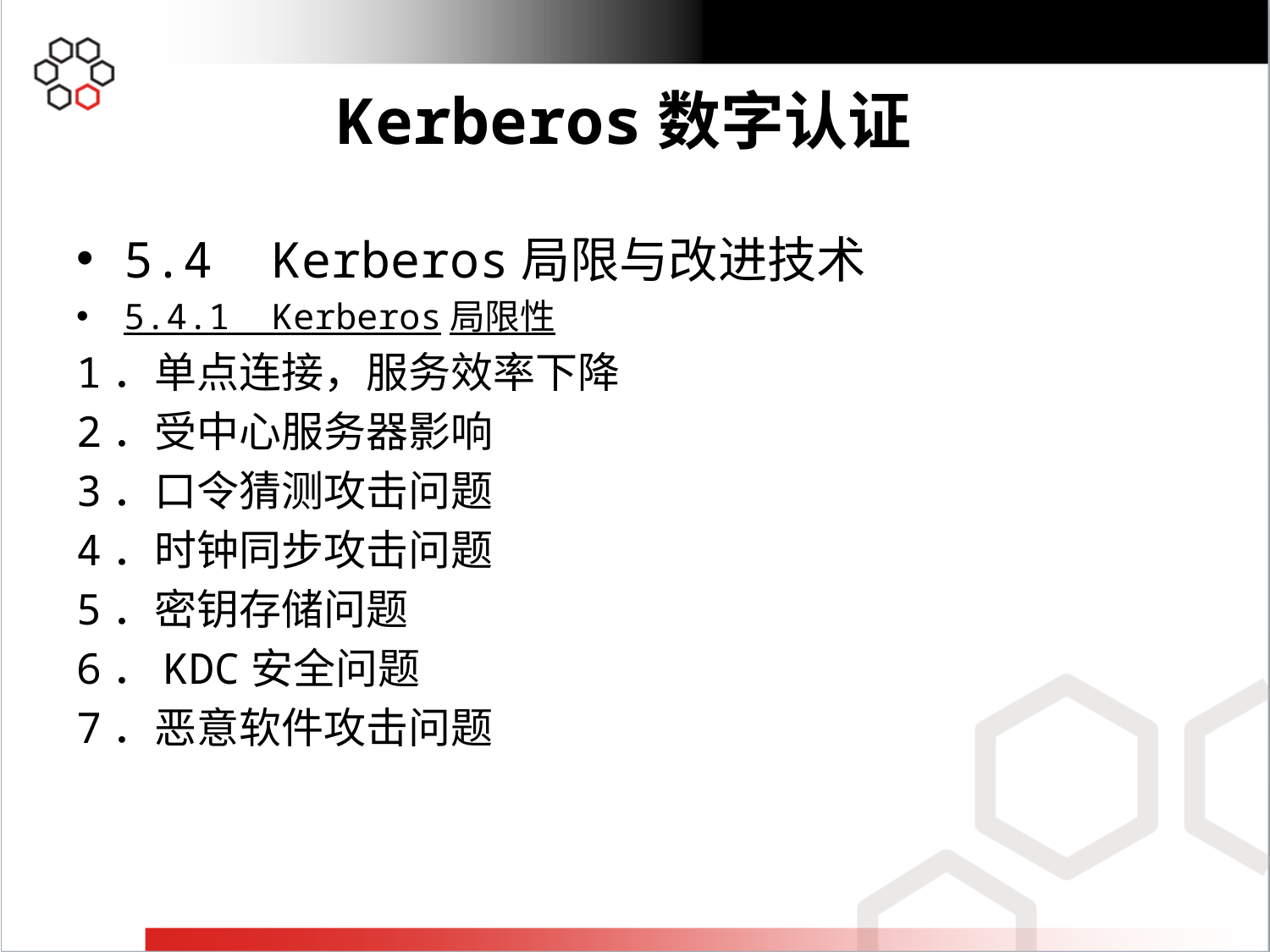

#
5.4  Kerberos局限与改进技术
5.4.1  Kerberos局限性
1．单点连接，服务效率下降
2．受中心服务器影响
3．口令猜测攻击问题
4．时钟同步攻击问题
5．密钥存储问题
6．KDC安全问题
7．恶意软件攻击问题